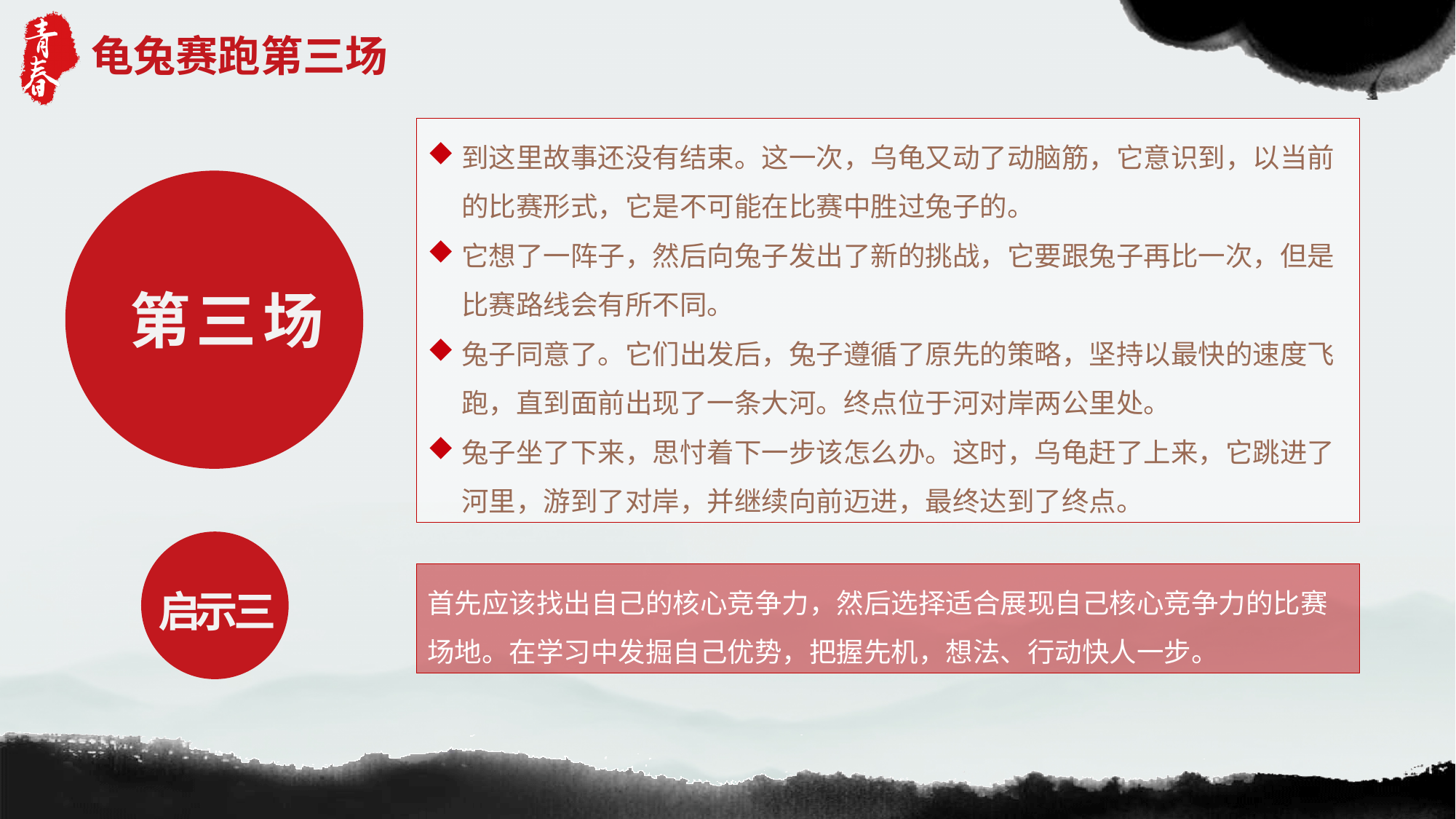

# 龟兔赛跑第三场
到这里故事还没有结束。这一次，乌龟又动了动脑筋，它意识到，以当前的比赛形式，它是不可能在比赛中胜过兔子的。
它想了一阵子，然后向兔子发出了新的挑战，它要跟兔子再比一次，但是比赛路线会有所不同。
兔子同意了。它们出发后，兔子遵循了原先的策略，坚持以最快的速度飞跑，直到面前出现了一条大河。终点位于河对岸两公里处。
兔子坐了下来，思忖着下一步该怎么办。这时，乌龟赶了上来，它跳进了河里，游到了对岸，并继续向前迈进，最终达到了终点。

第三场

首先应该找出自己的核心竞争力，然后选择适合展现自己核心竞争力的比赛场地。在学习中发掘自己优势，把握先机，想法、行动快人一步。
启示三